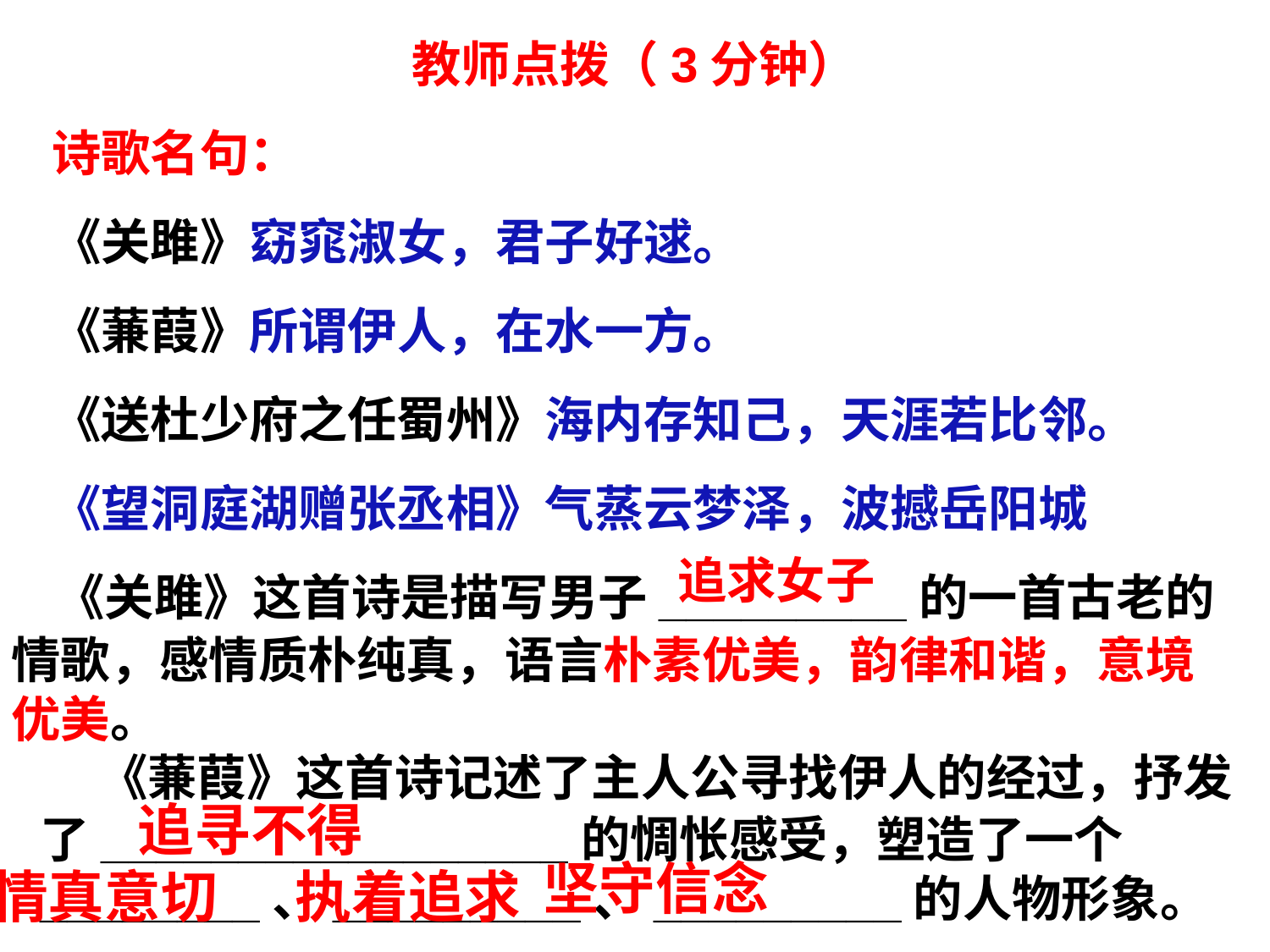

教师点拨（3分钟）
诗歌名句：
《关雎》窈窕淑女，君子好逑。
《蒹葭》所谓伊人，在水一方。
《送杜少府之任蜀州》海内存知己，天涯若比邻。
《望洞庭湖赠张丞相》气蒸云梦泽，波撼岳阳城
追求女子
  《关雎》这首诗是描写男子_________的一首古老的情歌，感情质朴纯真，语言朴素优美，韵律和谐，意境优美。
   《蒹葭》这首诗记述了主人公寻找伊人的经过，抒发了_________________的惆怅感受，塑造了一个________、_________、_________的人物形象。
追寻不得
坚守信念
情真意切
执着追求